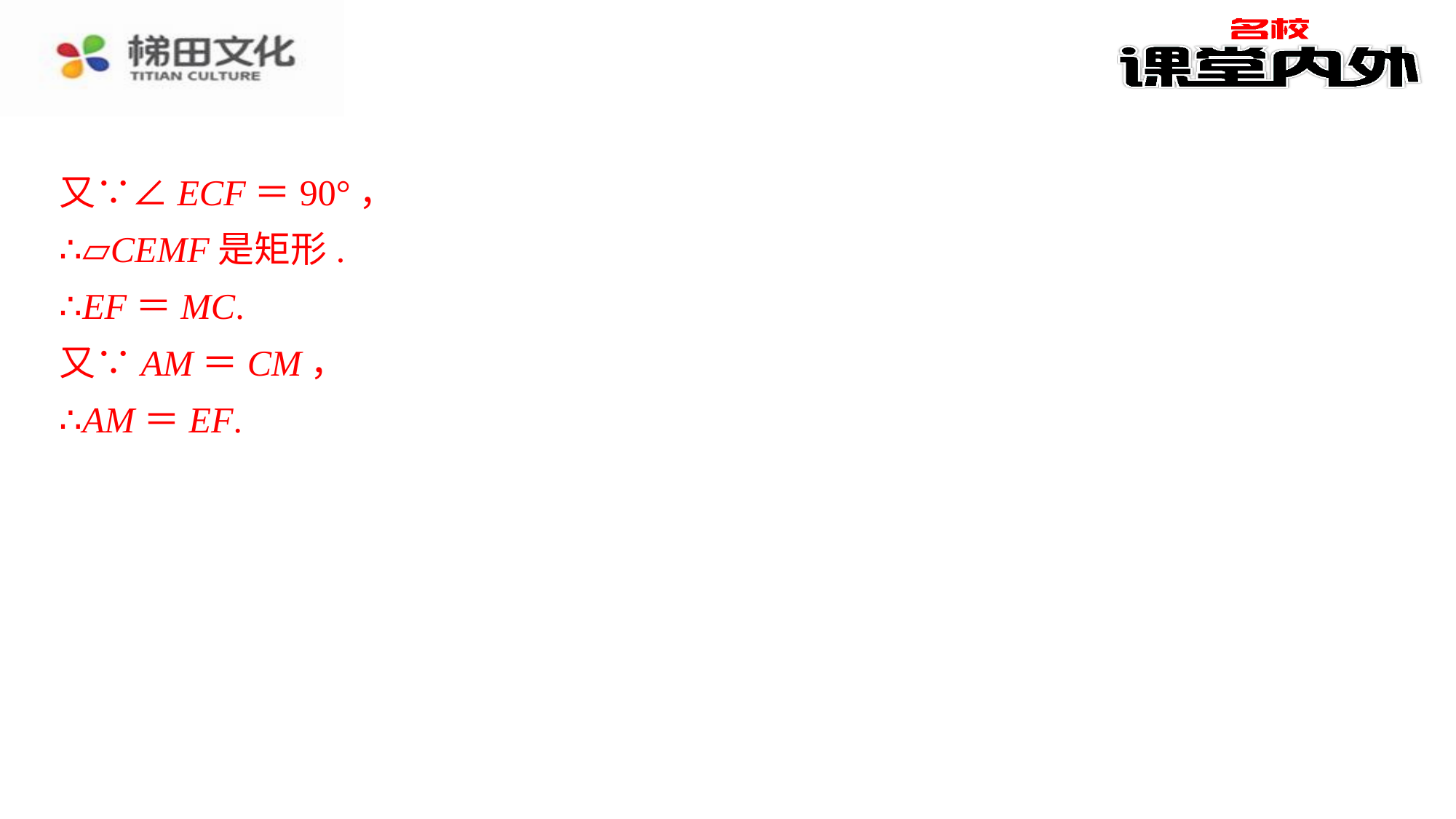

又∵∠ECF＝90°，
又∵∠ECF＝90°，⁠
∴▱CEMF是矩形.⁠
∴EF＝MC.⁠
又∵AM＝CM，⁠
∴AM＝EF.⁠
∴▱CEMF是矩形.
∴EF＝MC.
又∵AM＝CM，
∴AM＝EF.